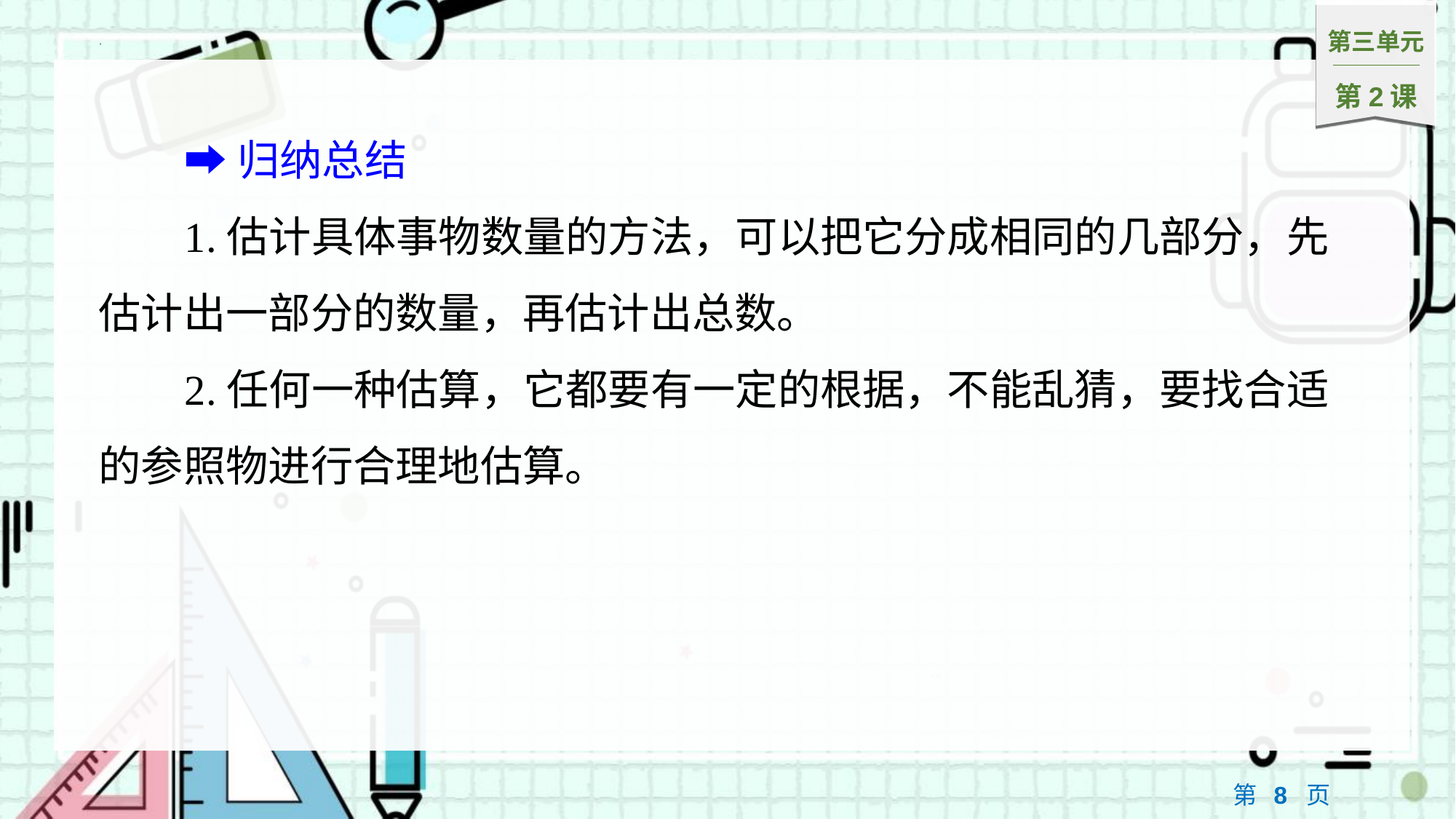

➡归纳总结
1.估计具体事物数量的方法，可以把它分成相同的几部分，先估计出一部分的数量，再估计出总数。
2.任何一种估算，它都要有一定的根据，不能乱猜，要找合适的参照物进行合理地估算。